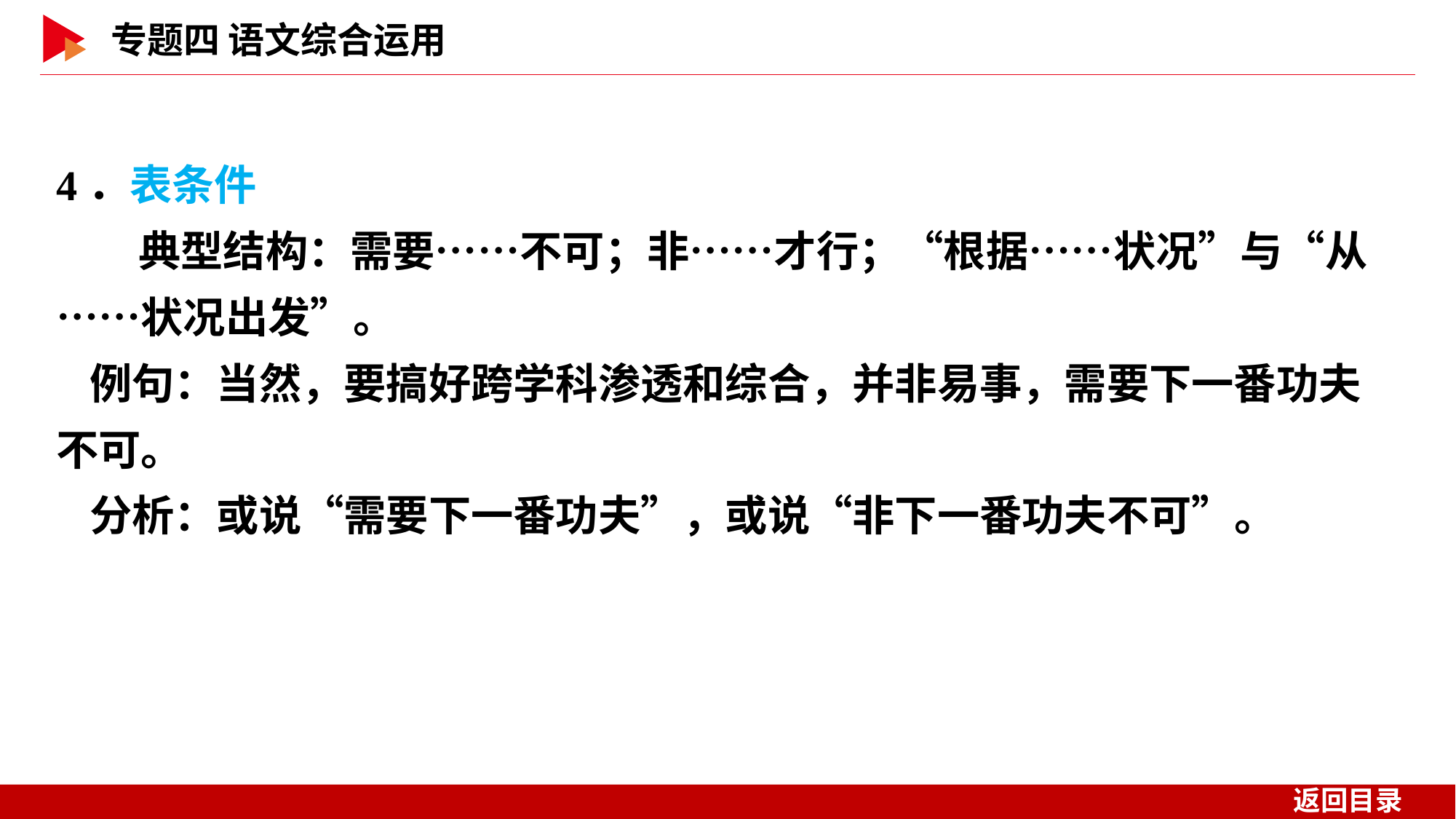

4．表条件
    典型结构：需要……不可；非……才行；“根据……状况”与“从……状况出发”。
例句：当然，要搞好跨学科渗透和综合，并非易事，需要下一番功夫不可。
分析：或说“需要下一番功夫”，或说“非下一番功夫不可”。